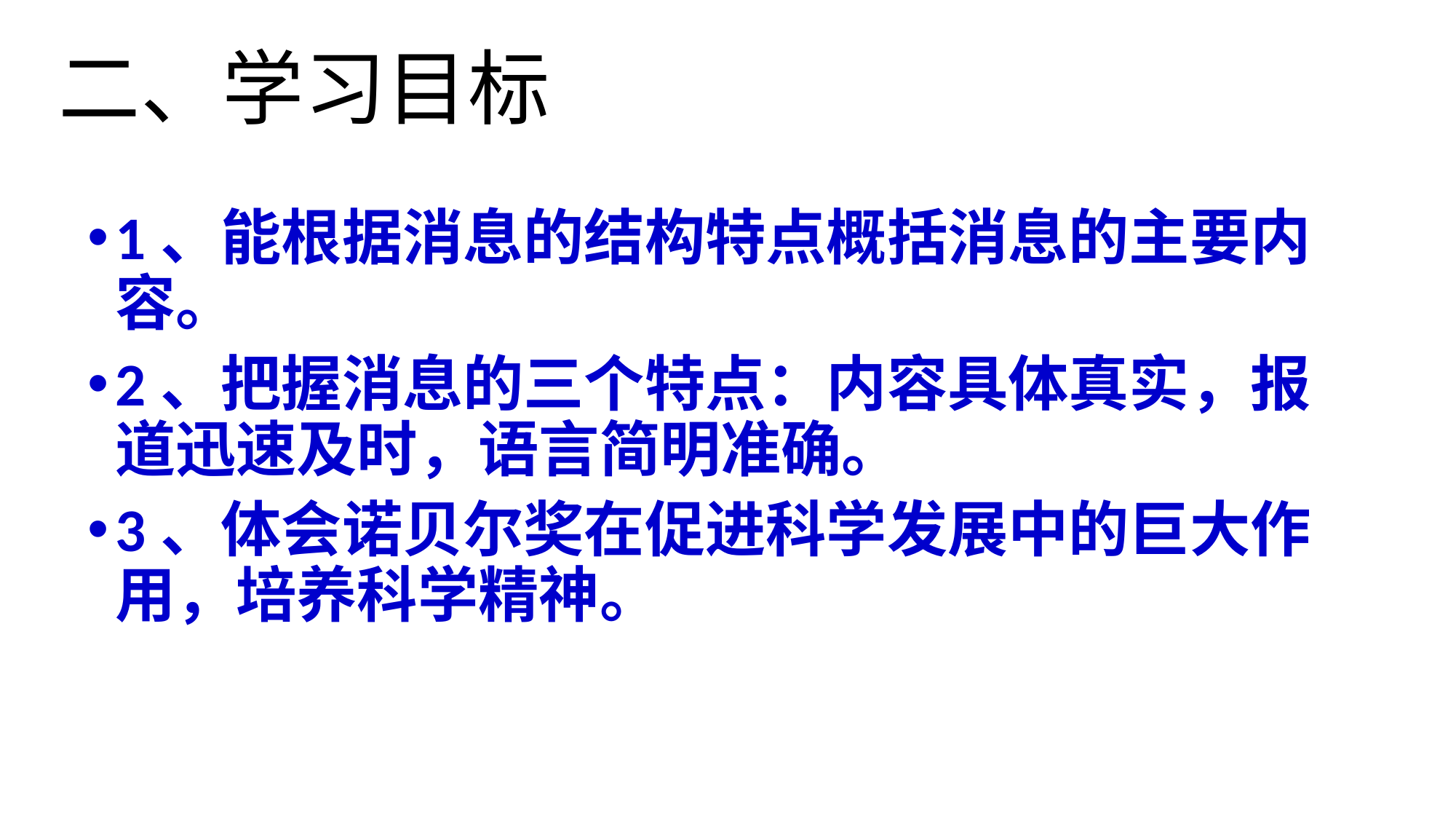

# 二、学习目标
1、能根据消息的结构特点概括消息的主要内容。
2、把握消息的三个特点：内容具体真实，报道迅速及时，语言简明准确。
3、体会诺贝尔奖在促进科学发展中的巨大作用，培养科学精神。